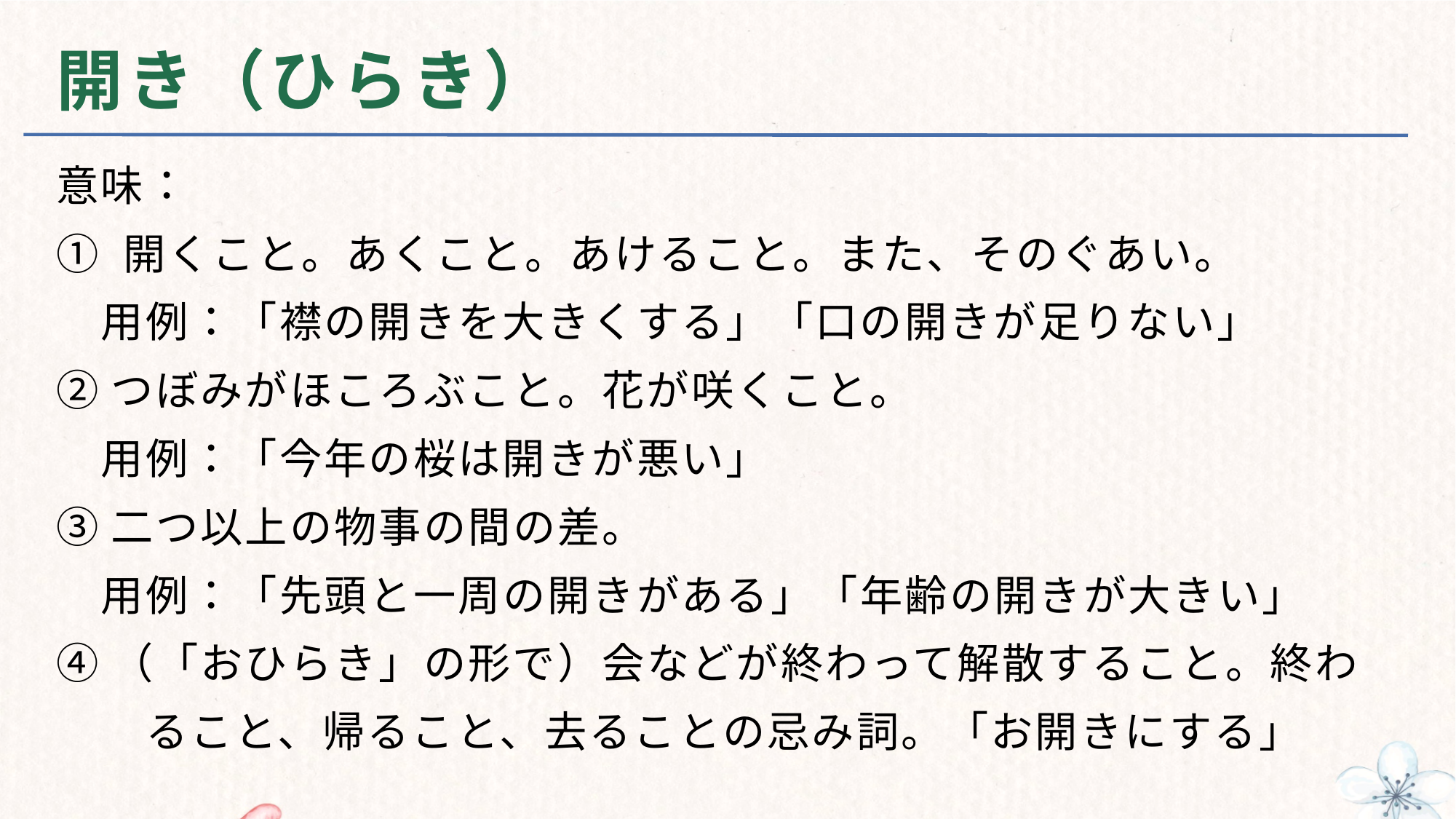

# 開き（ひらき）
意味：
① 開くこと。あくこと。あけること。また、そのぐあい。
　用例：「襟の開きを大きくする」「口の開きが足りない」
②つぼみがほころぶこと。花が咲くこと。
　用例：「今年の桜は開きが悪い」
③二つ以上の物事の間の差。
　用例：「先頭と一周の開きがある」「年齢の開きが大きい」
④（「おひらき」の形で）会などが終わって解散すること。終わ
　　ること、帰ること、去ることの忌み詞。「お開きにする」